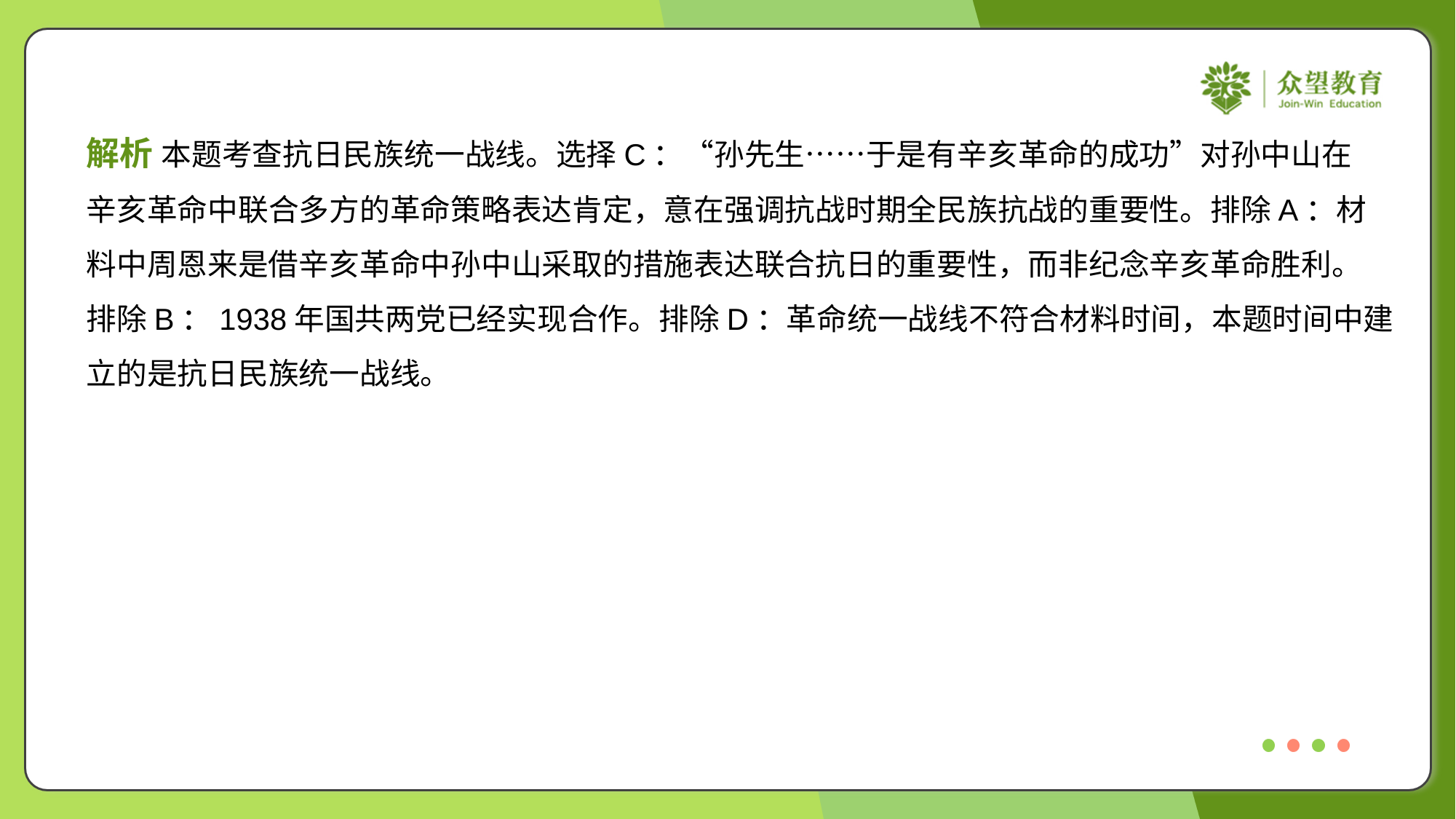

解析 本题考查抗日民族统一战线。选择C：“孙先生……于是有辛亥革命的成功”对孙中山在
辛亥革命中联合多方的革命策略表达肯定，意在强调抗战时期全民族抗战的重要性。排除A：材
料中周恩来是借辛亥革命中孙中山采取的措施表达联合抗日的重要性，而非纪念辛亥革命胜利。
排除B：1938年国共两党已经实现合作。排除D：革命统一战线不符合材料时间，本题时间中建
立的是抗日民族统一战线。